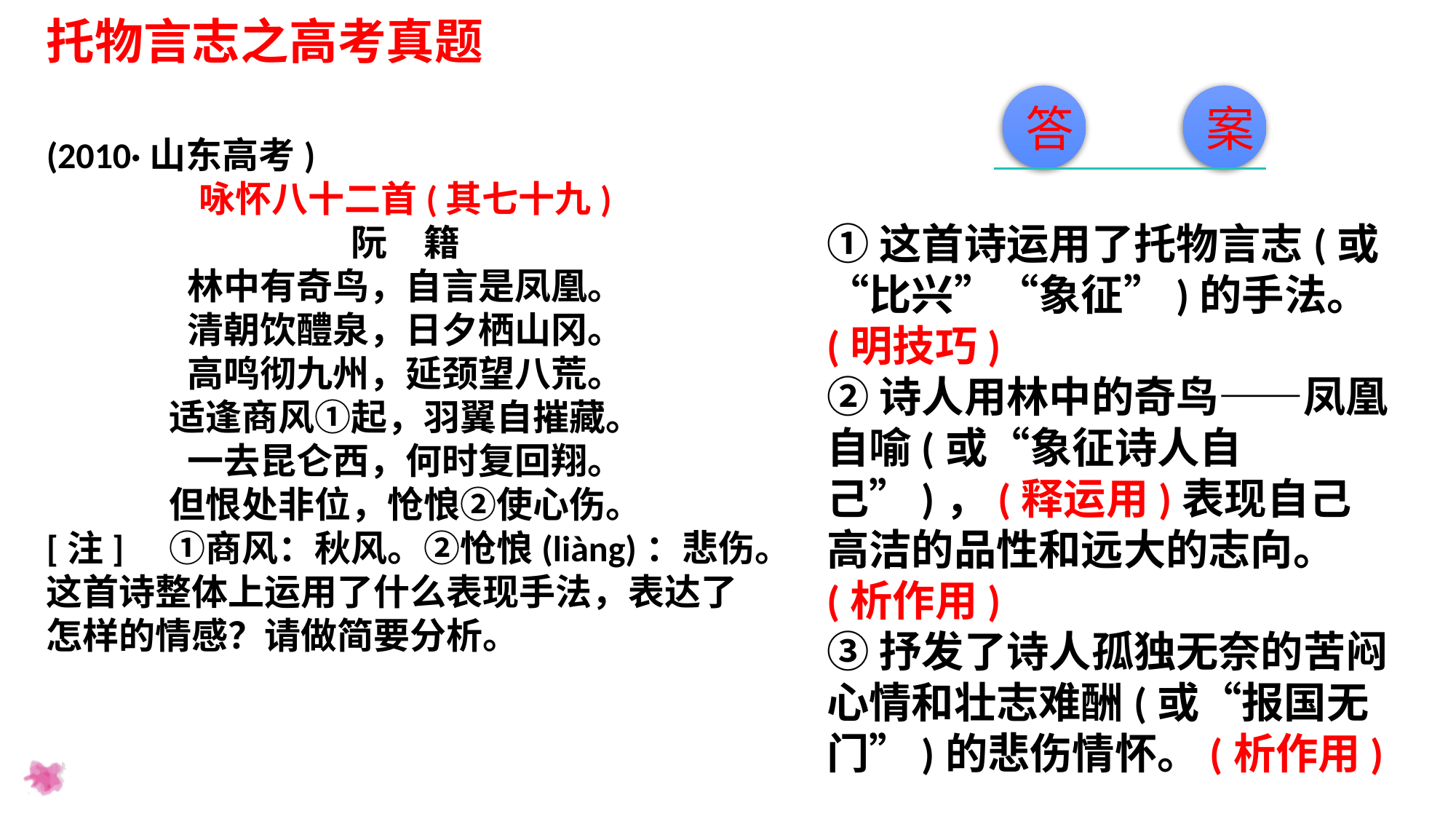

托物言志之高考真题
答
案
(2010·山东高考)
咏怀八十二首(其七十九)
阮　籍
林中有奇鸟，自言是凤凰。
清朝饮醴泉，日夕栖山冈。
高鸣彻九州，延颈望八荒。
适逢商风①起，羽翼自摧藏。
一去昆仑西，何时复回翔。
但恨处非位，怆悢②使心伤。
[注]　①商风：秋风。②怆悢(liàng)：悲伤。
这首诗整体上运用了什么表现手法，表达了怎样的情感？请做简要分析。
①这首诗运用了托物言志(或“比兴”“象征”)的手法。(明技巧)
②诗人用林中的奇鸟——凤凰自喻(或“象征诗人自己”)，(释运用)表现自己高洁的品性和远大的志向。(析作用)
③抒发了诗人孤独无奈的苦闷心情和壮志难酬(或“报国无门”)的悲伤情怀。(析作用)